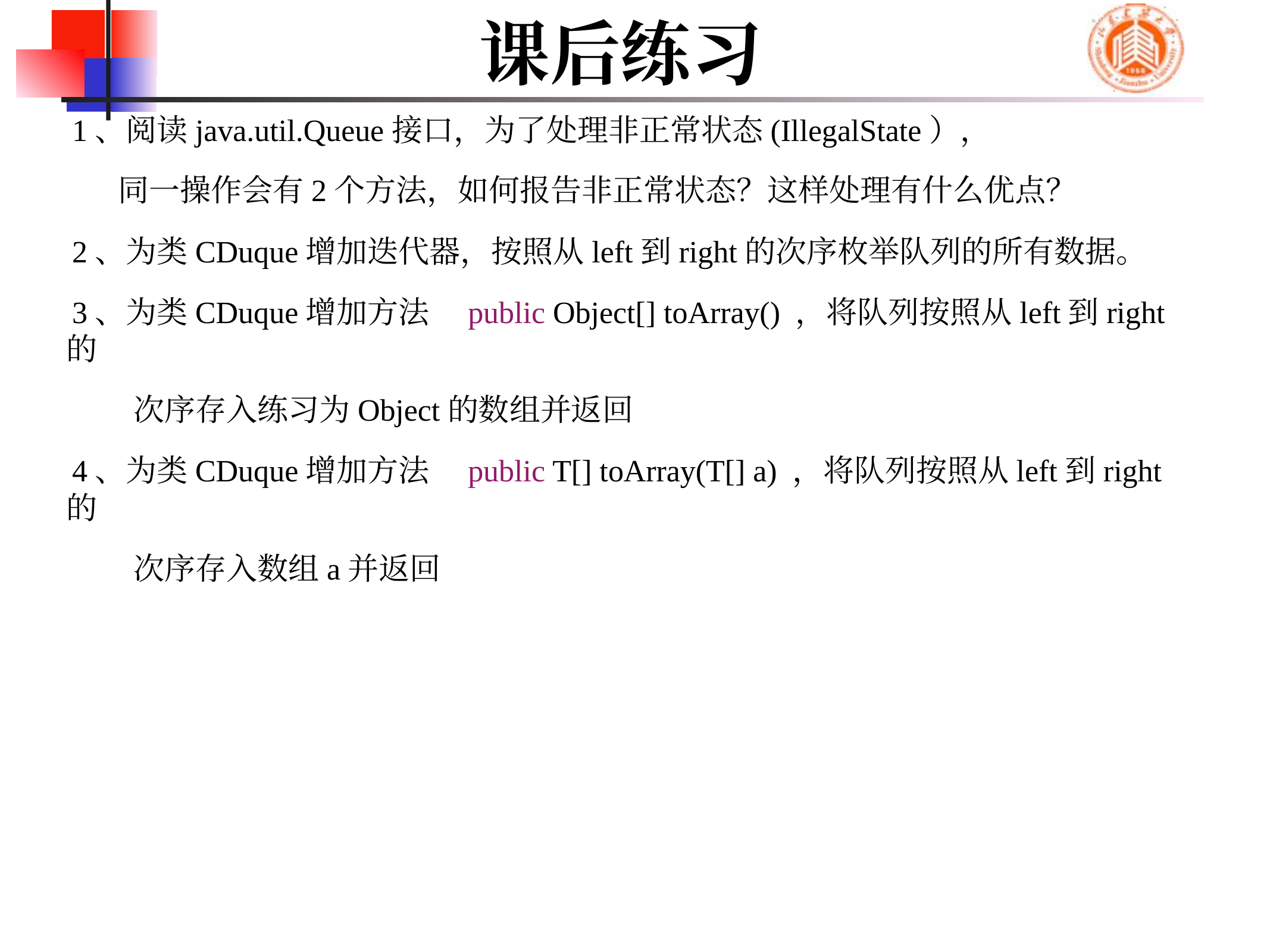

# 课后练习
1、阅读java.util.Queue接口，为了处理非正常状态(IllegalState），
     同一操作会有2个方法，如何报告非正常状态？这样处理有什么优点？
2、为类CDuque增加迭代器，按照从left到right的次序枚举队列的所有数据。
3、为类CDuque增加方法    public Object[] toArray() ，将队列按照从left到right的
       次序存入练习为Object的数组并返回
4、为类CDuque增加方法    public T[] toArray(T[] a) ，将队列按照从left到right的
       次序存入数组a并返回